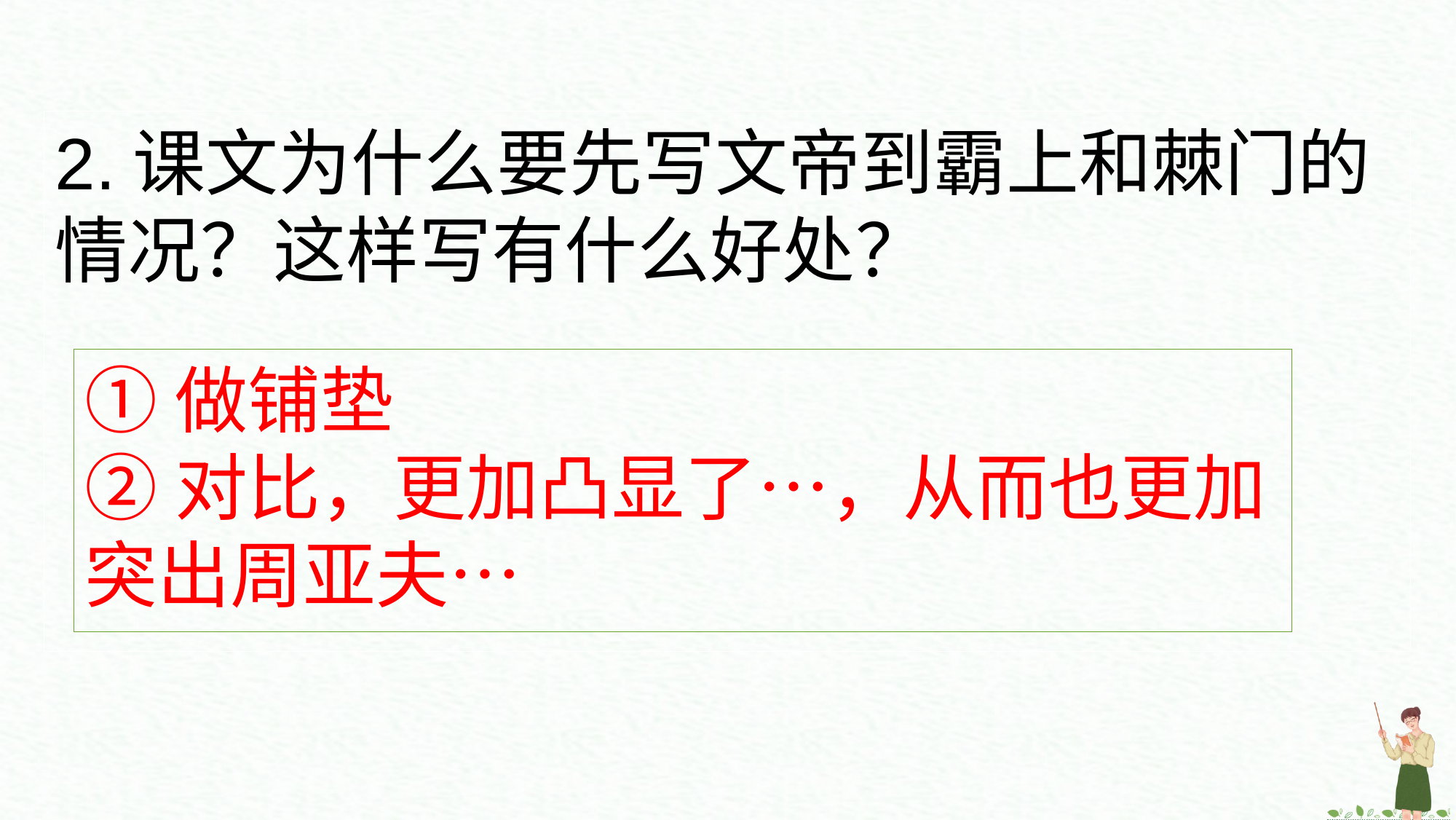

2.课文为什么要先写文帝到霸上和棘门的情况？这样写有什么好处？

①做铺垫
②对比，更加凸显了…，从而也更加突出周亚夫…